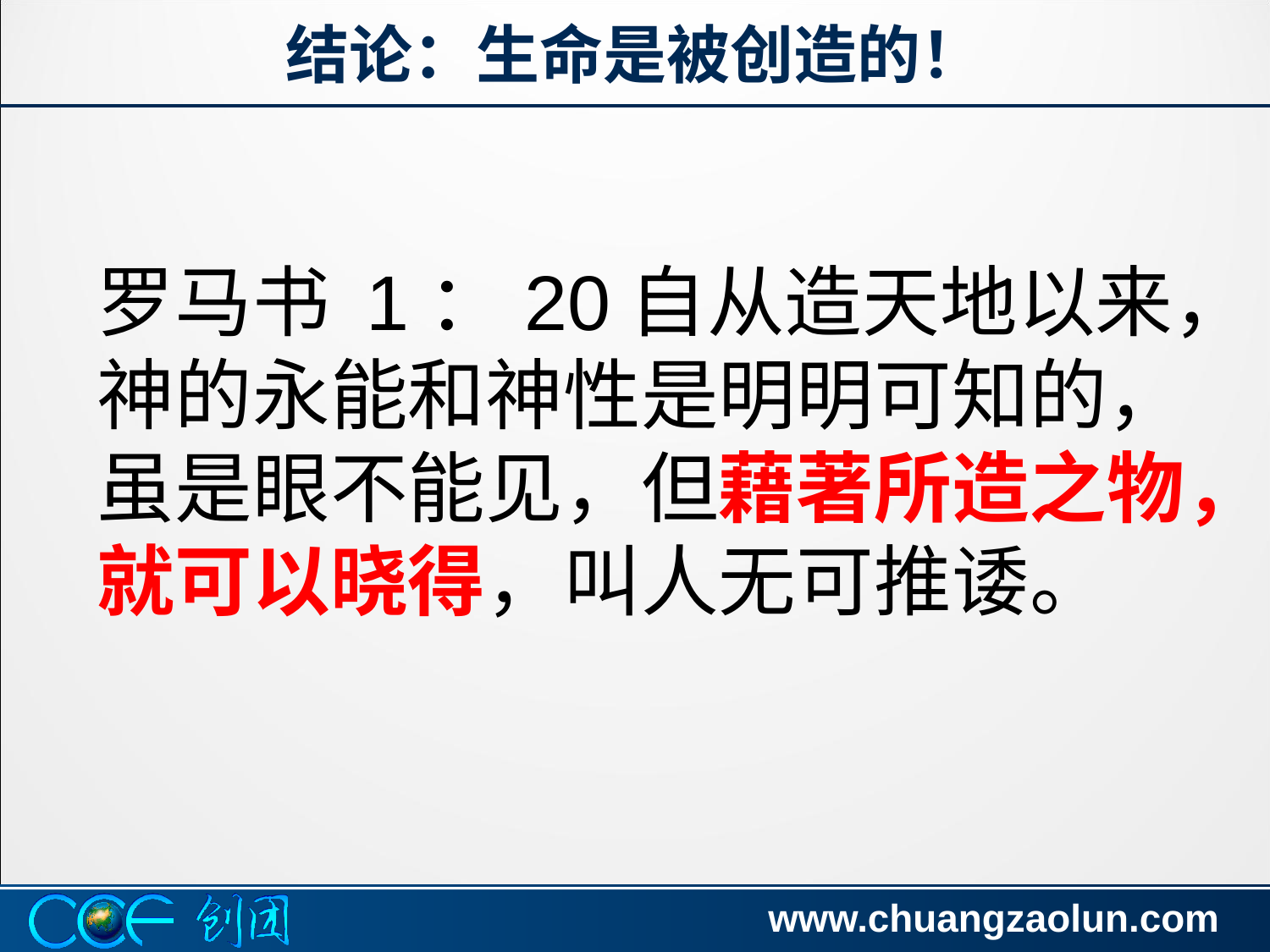

#
结论：生命是被创造的！
罗马书 1：20自从造天地以来，神的永能和神性是明明可知的，虽是眼不能见，但藉著所造之物，就可以晓得，叫人无可推诿。